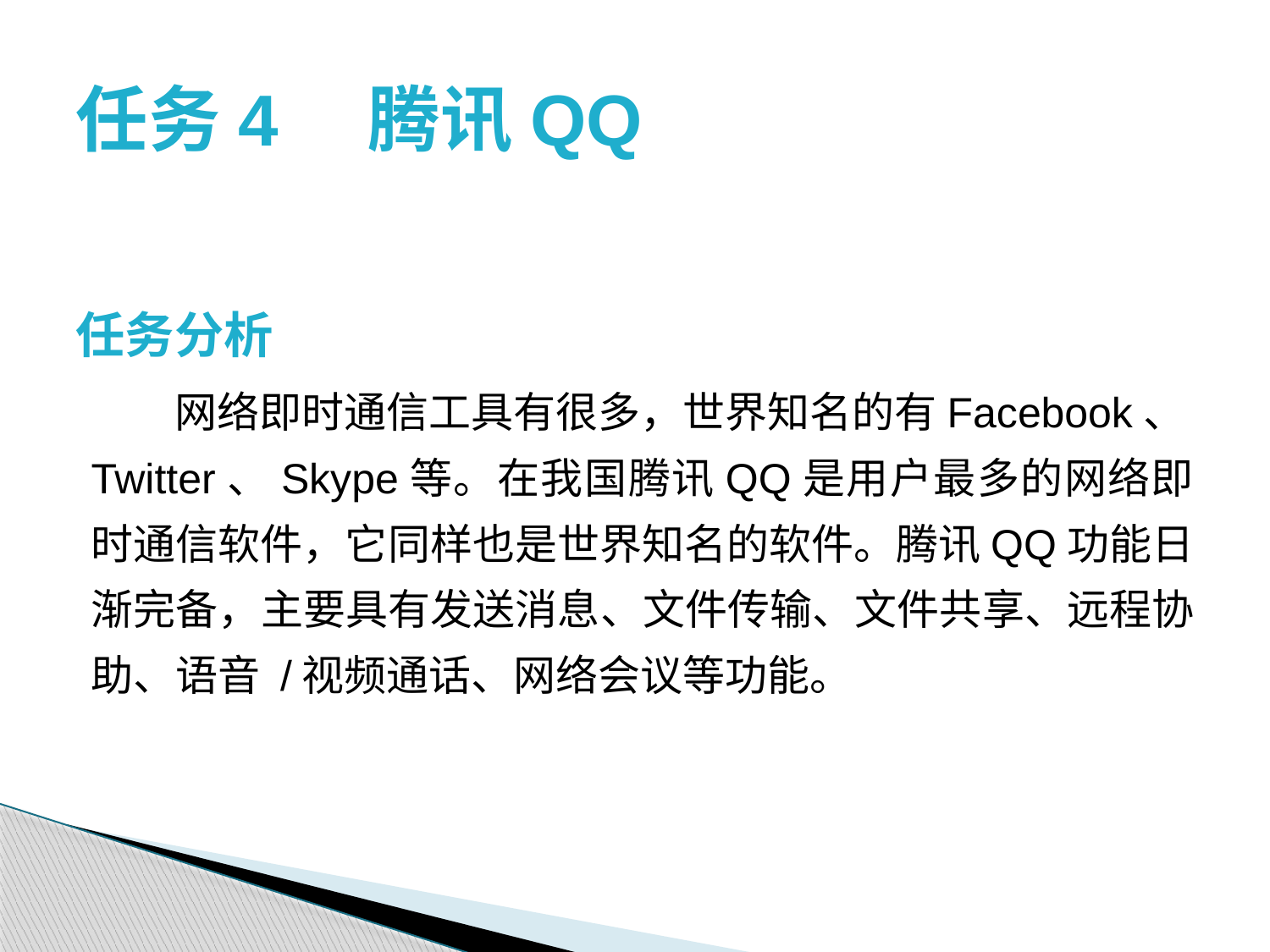

# 任务4　腾讯QQ
任务分析
网络即时通信工具有很多，世界知名的有Facebook、Twitter、Skype等。在我国腾讯QQ是用户最多的网络即时通信软件，它同样也是世界知名的软件。腾讯QQ功能日渐完备，主要具有发送消息、文件传输、文件共享、远程协助、语音 /视频通话、网络会议等功能。